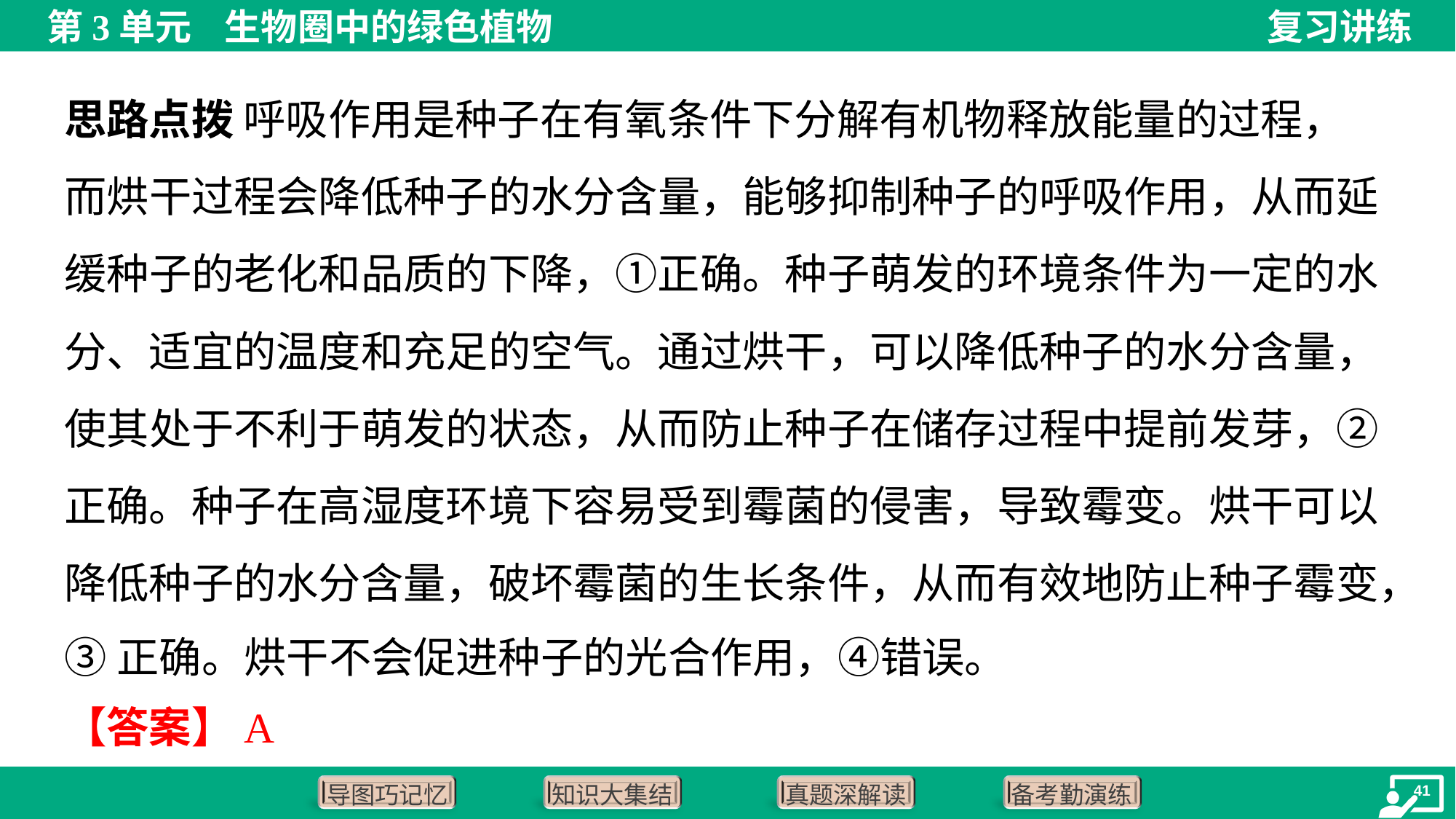

思路点拨 呼吸作用是种子在有氧条件下分解有机物释放能量的过程，
而烘干过程会降低种子的水分含量，能够抑制种子的呼吸作用，从而延
缓种子的老化和品质的下降，①正确。种子萌发的环境条件为一定的水
分、适宜的温度和充足的空气。通过烘干，可以降低种子的水分含量，
使其处于不利于萌发的状态，从而防止种子在储存过程中提前发芽，②
正确。种子在高湿度环境下容易受到霉菌的侵害，导致霉变。烘干可以
降低种子的水分含量，破坏霉菌的生长条件，从而有效地防止种子霉变，
③正确。烘干不会促进种子的光合作用，④错误。
【答案】A